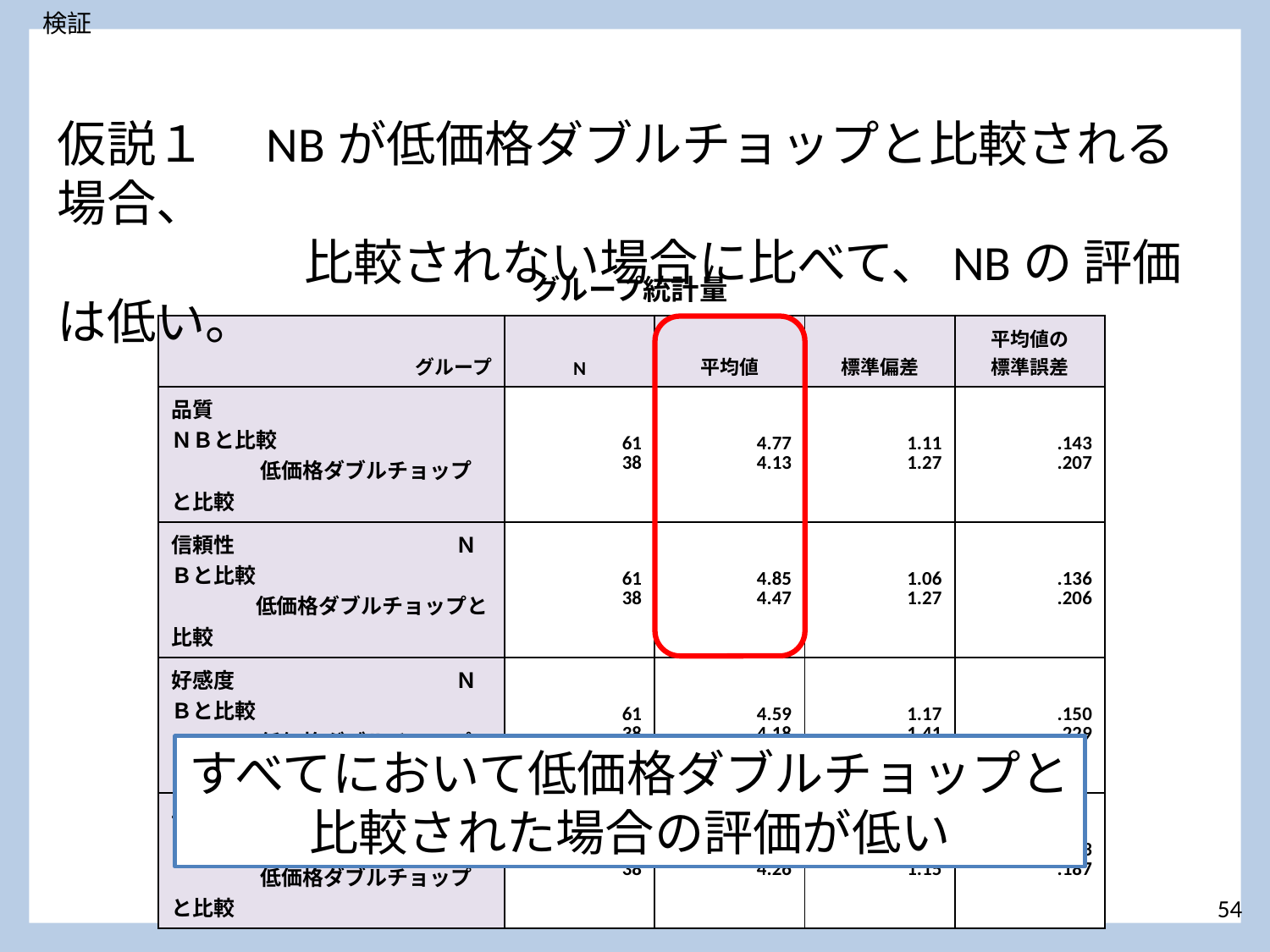

検証
仮説１　NBが低価格ダブルチョップと比較される場合、
　　　　　比較されない場合に比べて、NBの 評価は低い。
グループ統計量
| グループ | N | 平均値 | 標準偏差 | 平均値の 標準誤差 |
| --- | --- | --- | --- | --- |
| 品質　　　　　　　　　　 　　ＮＢと比較 　　　　 低価格ダブルチョップと比較 | 61 38 | 4.77 4.13 | 1.11 1.27 | .143 .207 |
| 信頼性　　　　　　 　　　　ＮＢと比較 　　　　低価格ダブルチョップと比較 | 61 38 | 4.85 4.47 | 1.06 1.27 | .136 .206 |
| 好感度　　　　　　　 　　　 ＮＢと比較 　　　　 低価格ダブルチョップと比較 | 61 38 | 4.59 4.18 | 1.17 1.41 | .150 .229 |
| 平均　　　　　　　 　　　　　ＮＢと比較 　　　　 低価格ダブルチョップと比較 | 61 38 | 4.74 4.26 | 1.04 1.15 | .133 .187 |

すべてにおいて低価格ダブルチョップと
比較された場合の評価が低い
54